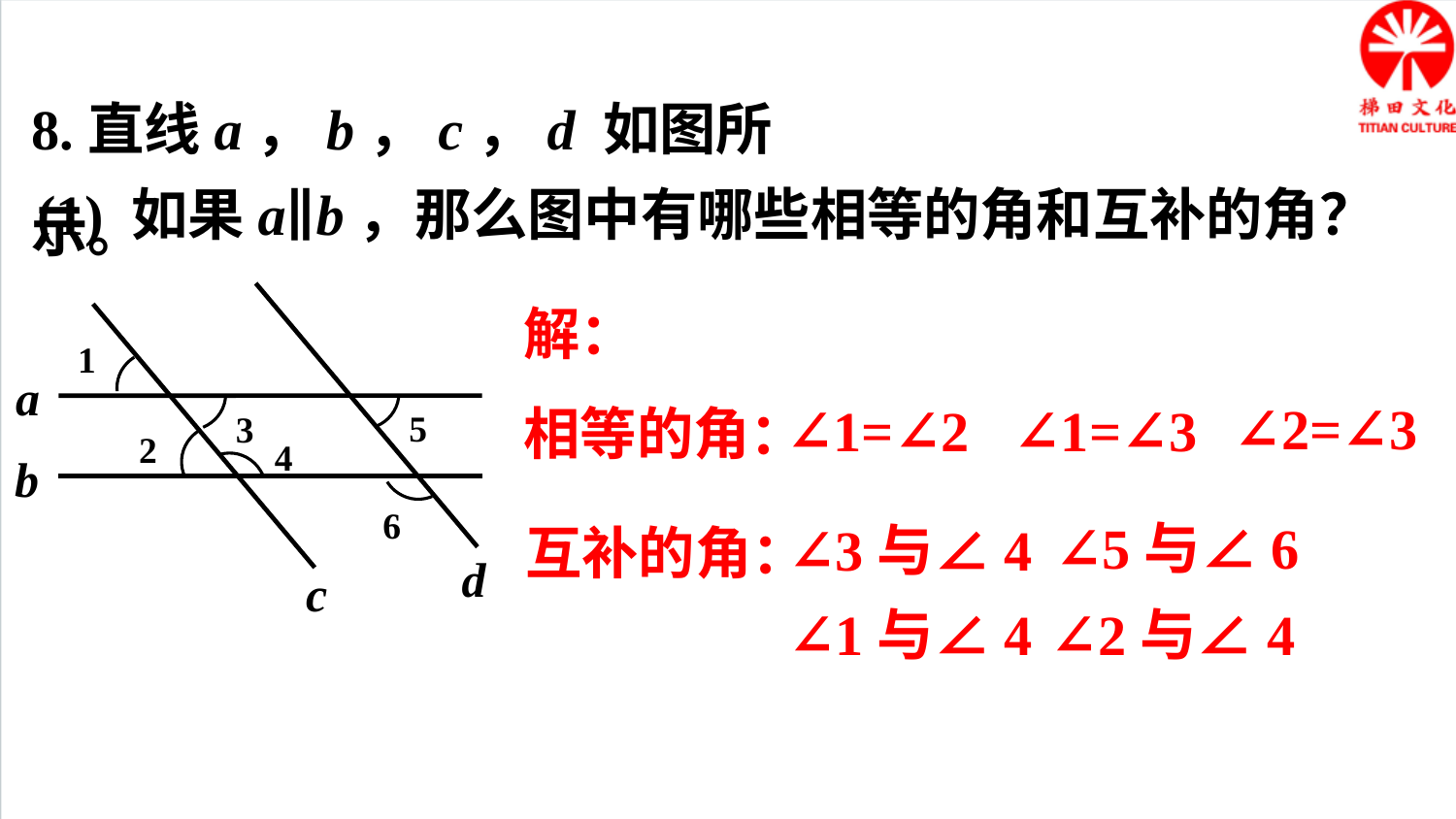

8.直线a，b，c，d 如图所示。
(1) 如果a∥b，那么图中有哪些相等的角和互补的角？
解：
1
a

5
3
2
4
b

6
d
c
∠2=∠3
∠1=∠2
∠1=∠3
相等的角：
∠5与∠6
∠3与∠4
互补的角：
∠2与∠4
∠1与∠4